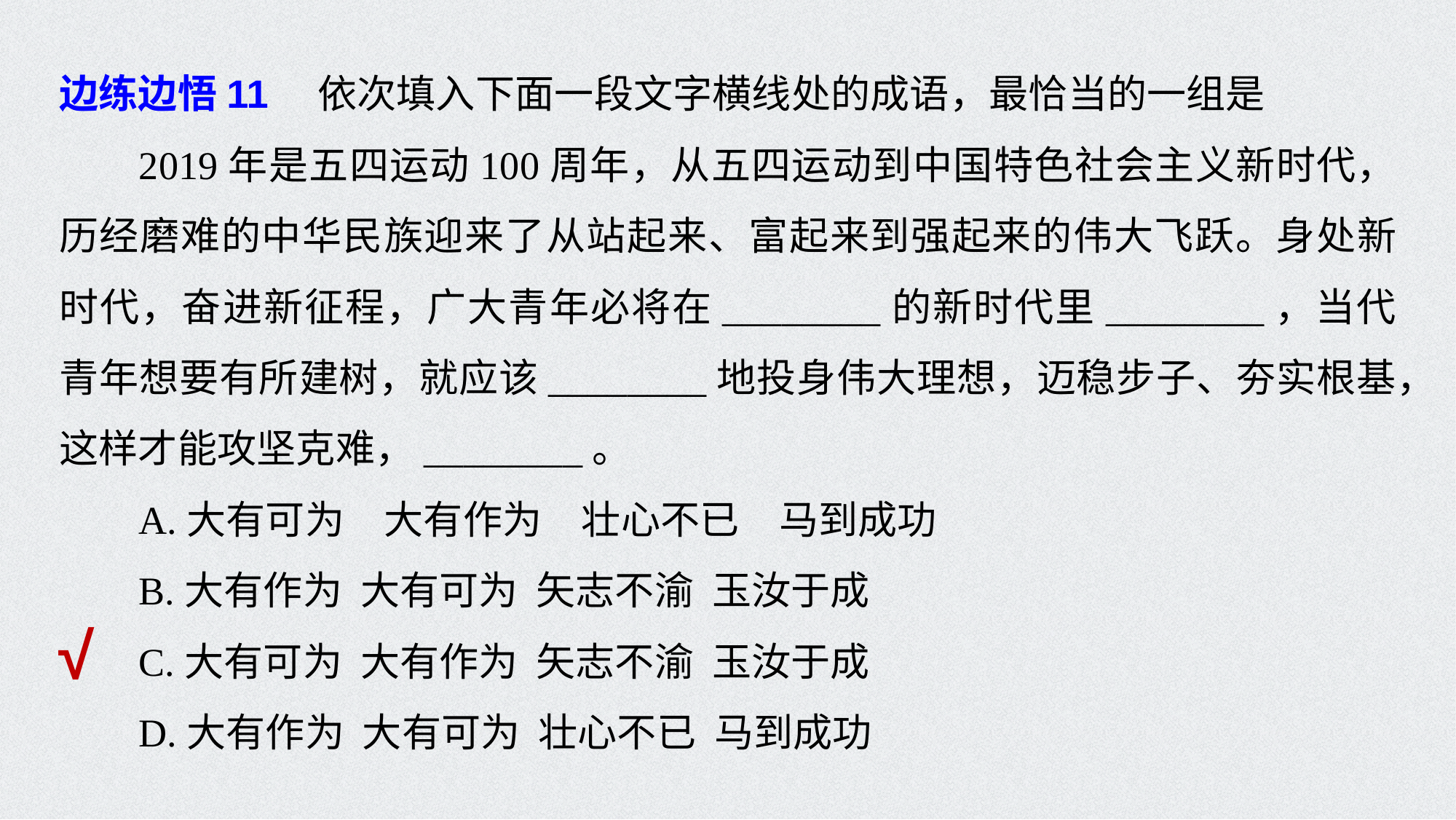

边练边悟11　依次填入下面一段文字横线处的成语，最恰当的一组是
2019年是五四运动100周年，从五四运动到中国特色社会主义新时代，历经磨难的中华民族迎来了从站起来、富起来到强起来的伟大飞跃。身处新时代，奋进新征程，广大青年必将在________的新时代里________，当代青年想要有所建树，就应该________地投身伟大理想，迈稳步子、夯实根基，这样才能攻坚克难，________。
A.大有可为　大有作为　壮心不已　马到成功
B.大有作为  大有可为  矢志不渝  玉汝于成
C.大有可为  大有作为  矢志不渝  玉汝于成
D.大有作为  大有可为  壮心不已  马到成功
√